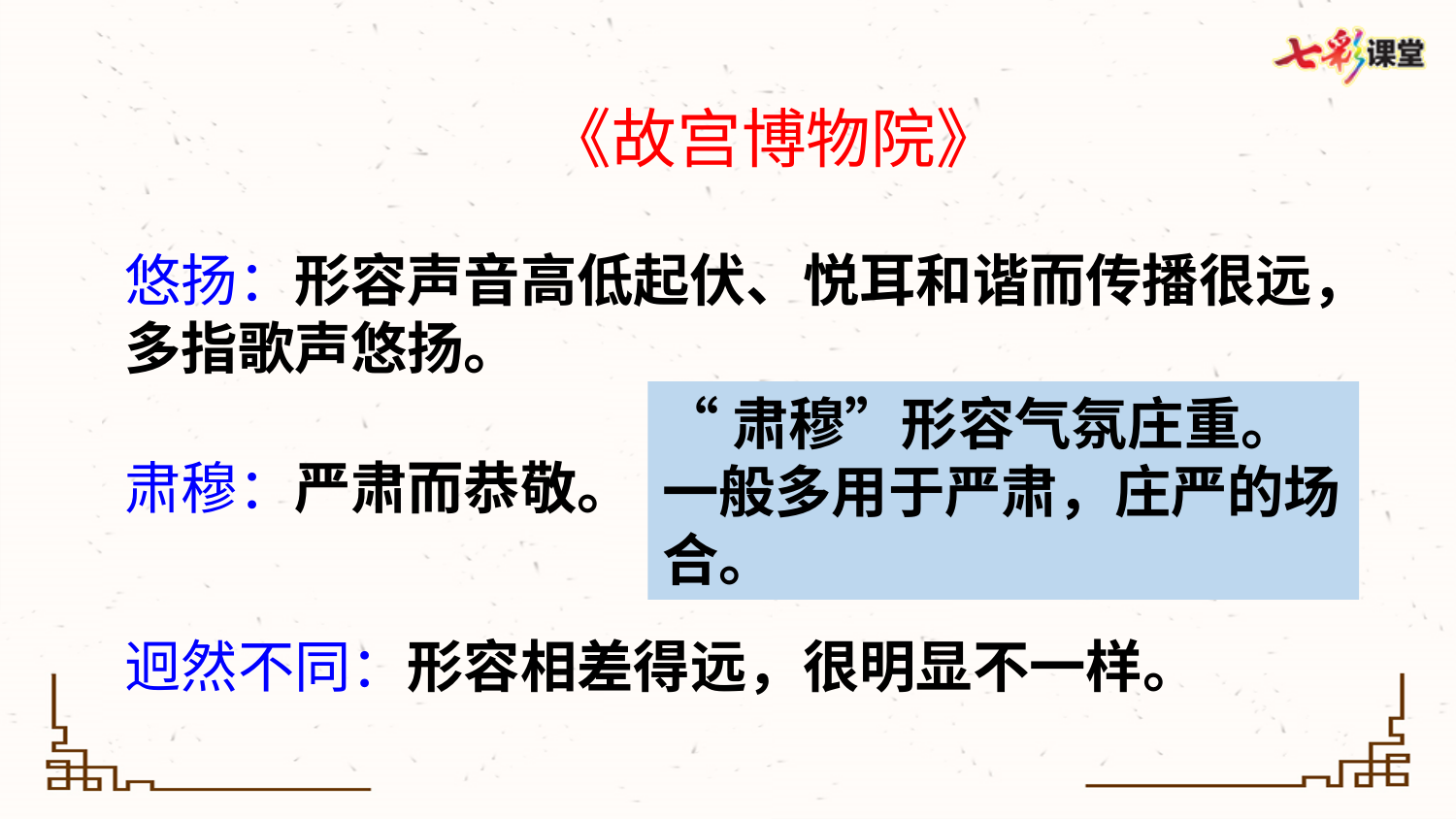

《故宫博物院》
悠扬：形容声音高低起伏、悦耳和谐而传播很远，多指歌声悠扬。
“肃穆”形容气氛庄重。一般多用于严肃，庄严的场合。
肃穆：严肃而恭敬。
迥然不同：形容相差得远，很明显不一样。